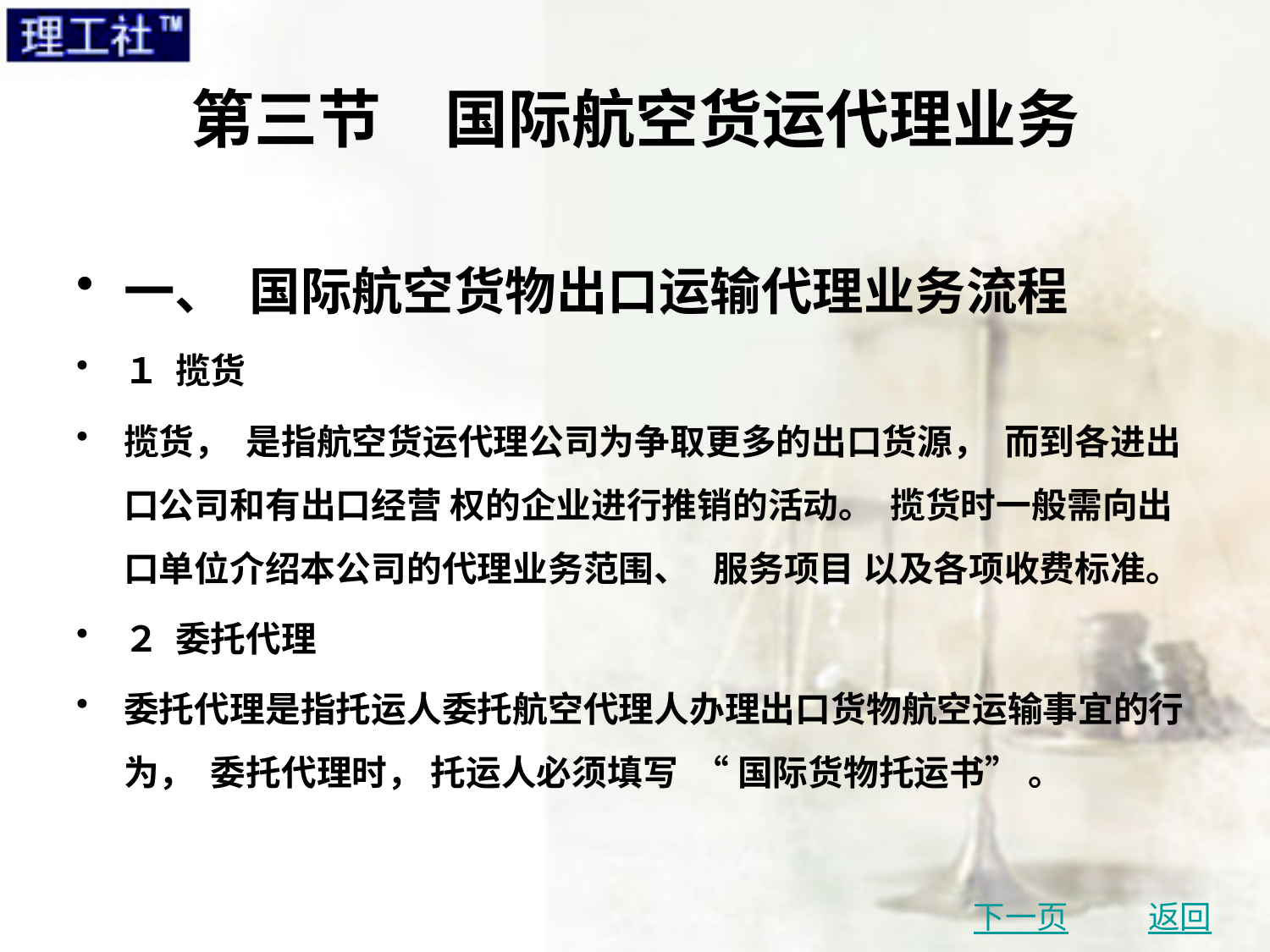

# 第三节　国际航空货运代理业务
一、  国际航空货物出口运输代理业务流程
１  揽货
揽货，  是指航空货运代理公司为争取更多的出口货源，  而到各进出口公司和有出口经营 权的企业进行推销的活动。  揽货时一般需向出口单位介绍本公司的代理业务范围、   服务项目 以及各项收费标准。
２  委托代理
委托代理是指托运人委托航空代理人办理出口货物航空运输事宜的行为，  委托代理时， 托运人必须填写  “ 国际货物托运书” 。
下一页
返回